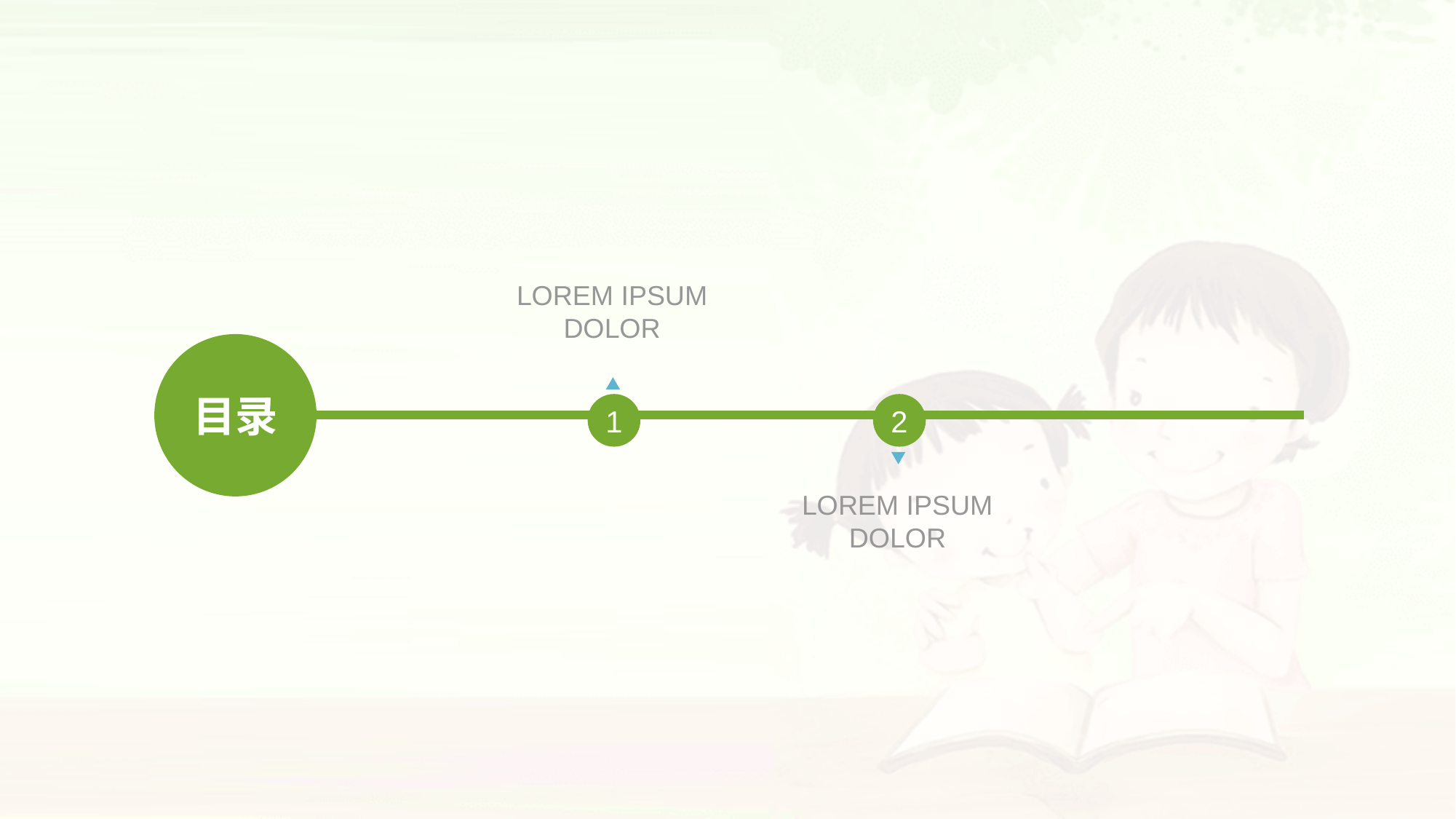

LOREM IPSUM DOLOR
1

目录
LOREM IPSUM DOLOR
2